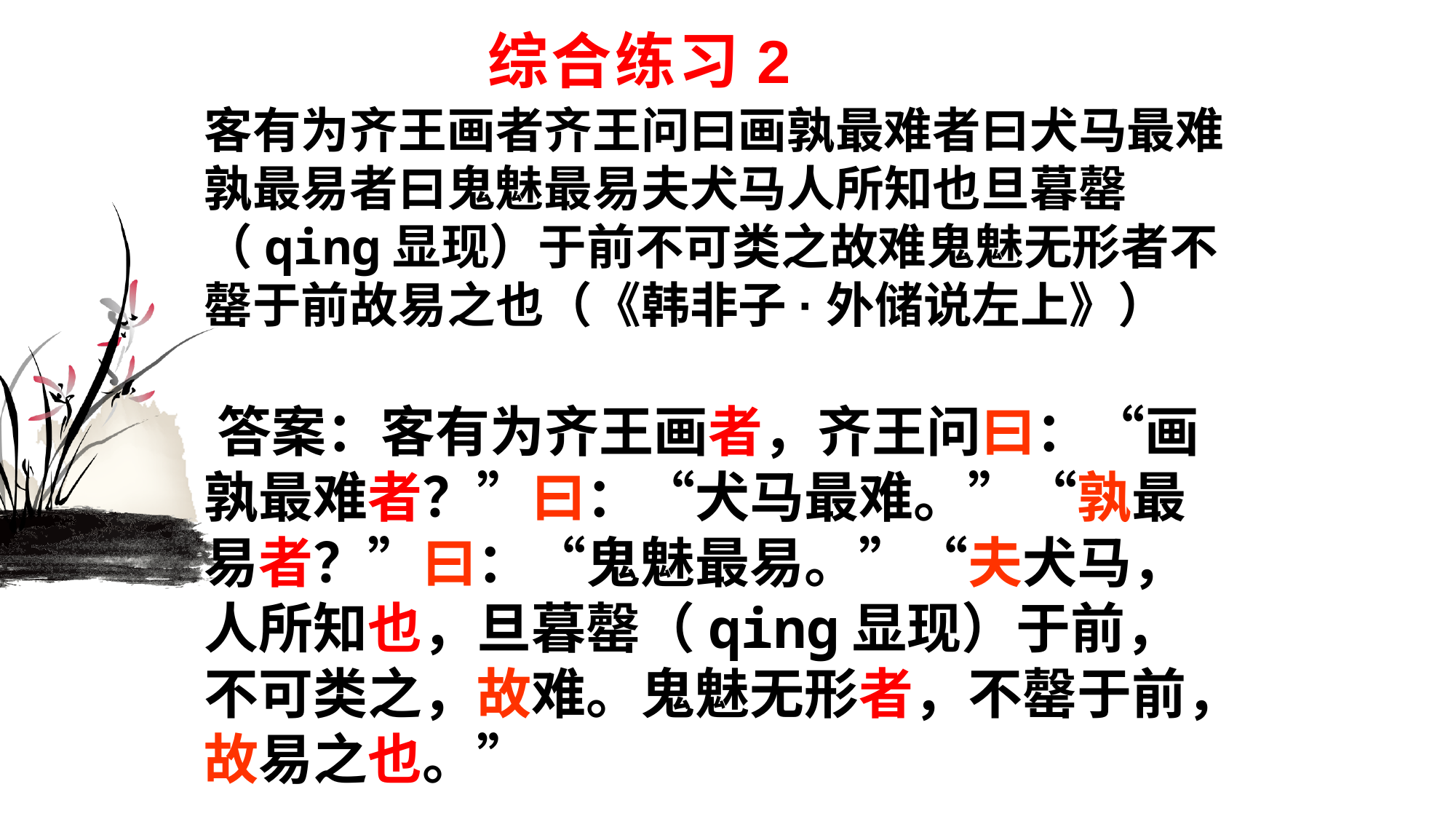

# 综合练习2
客有为齐王画者齐王问曰画孰最难者曰犬马最难孰最易者曰鬼魅最易夫犬马人所知也旦暮罄（qing显现）于前不可类之故难鬼魅无形者不罄于前故易之也（《韩非子·外储说左上》）
 答案：客有为齐王画者，齐王问曰：“画孰最难者？”曰：“犬马最难。”“孰最易者？”曰：“鬼魅最易。”“夫犬马，人所知也，旦暮罄（qing显现）于前，不可类之，故难。鬼魅无形者，不罄于前，故易之也。”